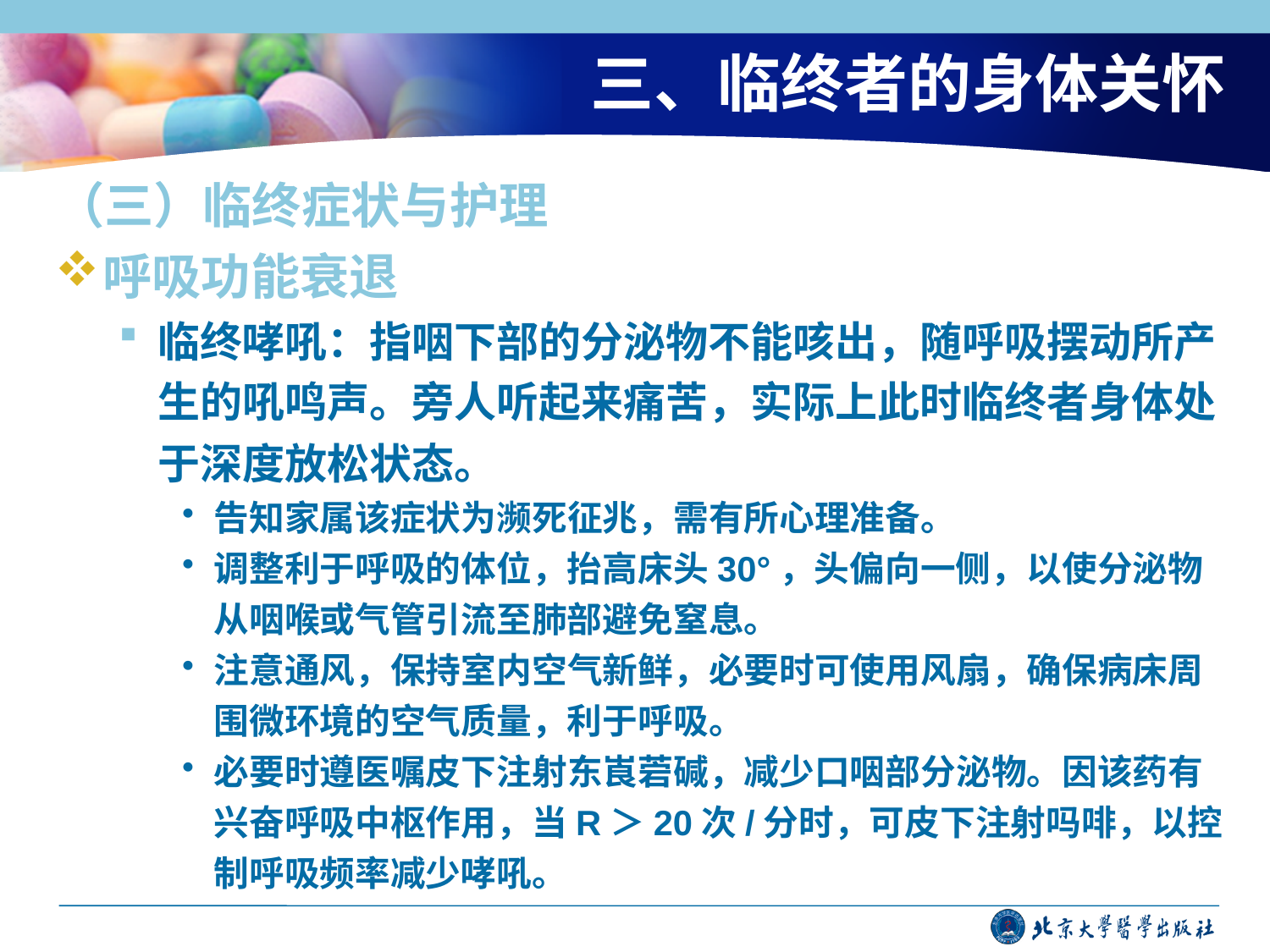

# 三、临终者的身体关怀
（三）临终症状与护理
呼吸功能衰退
临终哮吼：指咽下部的分泌物不能咳出，随呼吸摆动所产生的吼鸣声。旁人听起来痛苦，实际上此时临终者身体处于深度放松状态。
告知家属该症状为濒死征兆，需有所心理准备。
调整利于呼吸的体位，抬高床头30°，头偏向一侧，以使分泌物从咽喉或气管引流至肺部避免窒息。
注意通风，保持室内空气新鲜，必要时可使用风扇，确保病床周围微环境的空气质量，利于呼吸。
必要时遵医嘱皮下注射东崀菪碱，减少口咽部分泌物。因该药有兴奋呼吸中枢作用，当R＞20次/分时，可皮下注射吗啡，以控制呼吸频率减少哮吼。